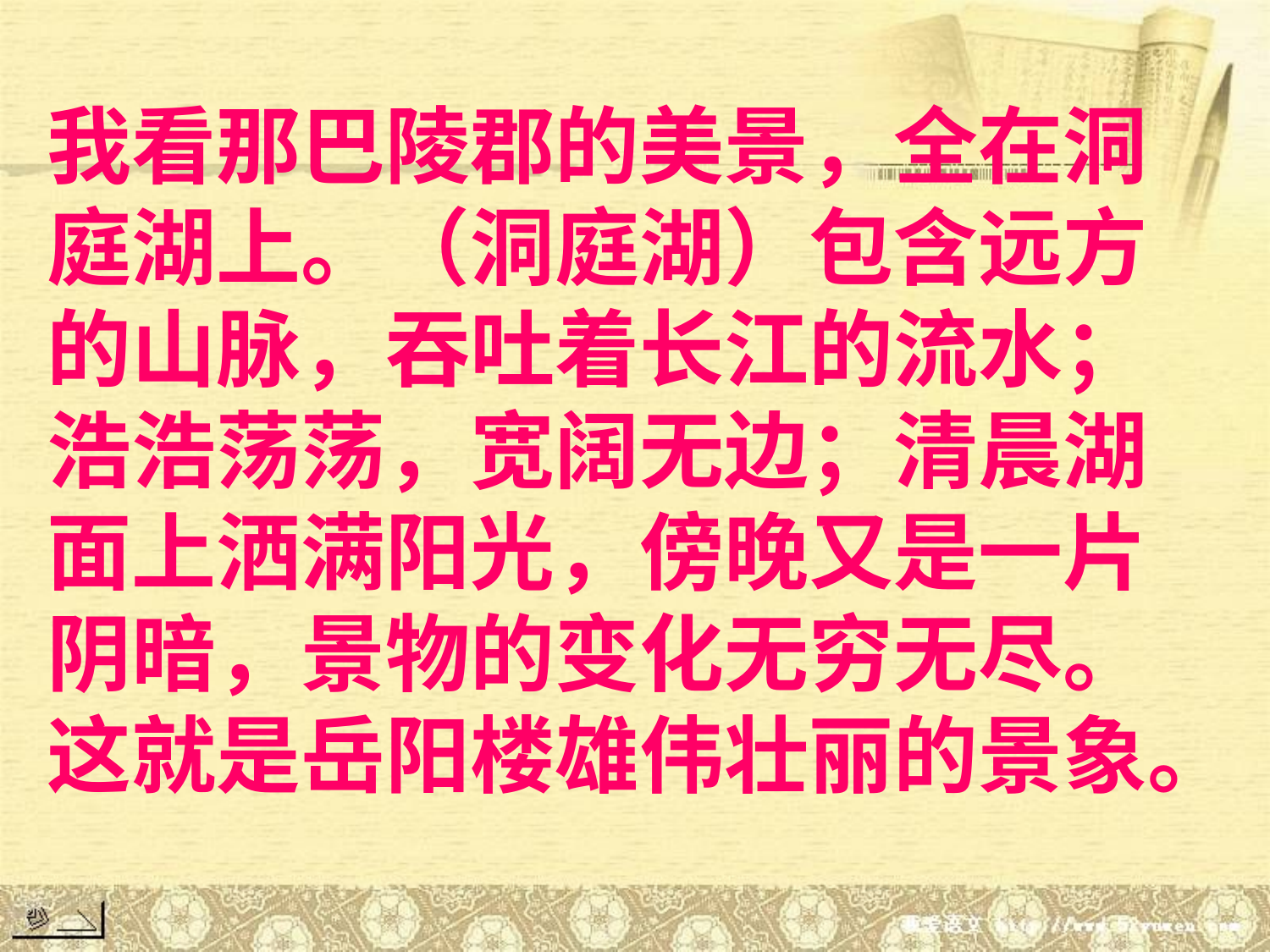

我看那巴陵郡的美景，全在洞庭湖上。（洞庭湖）包含远方的山脉，吞吐着长江的流水；浩浩荡荡，宽阔无边；清晨湖面上洒满阳光，傍晚又是一片阴暗，景物的变化无穷无尽。这就是岳阳楼雄伟壮丽的景象。